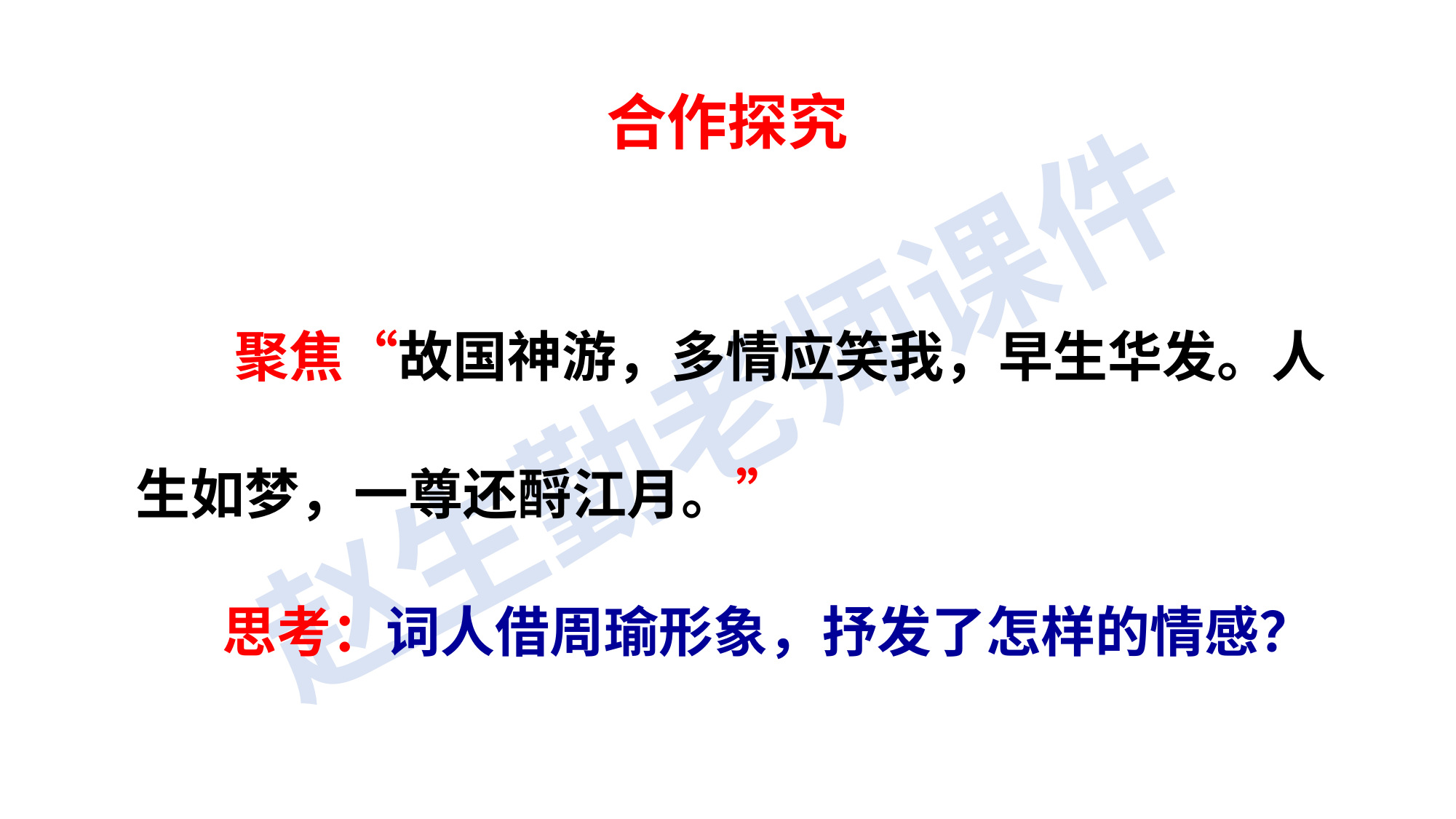

合作探究
       聚焦“故国神游，多情应笑我，早生华发。人生如梦，一尊还酹江月。”
      思考：词人借周瑜形象，抒发了怎样的情感？